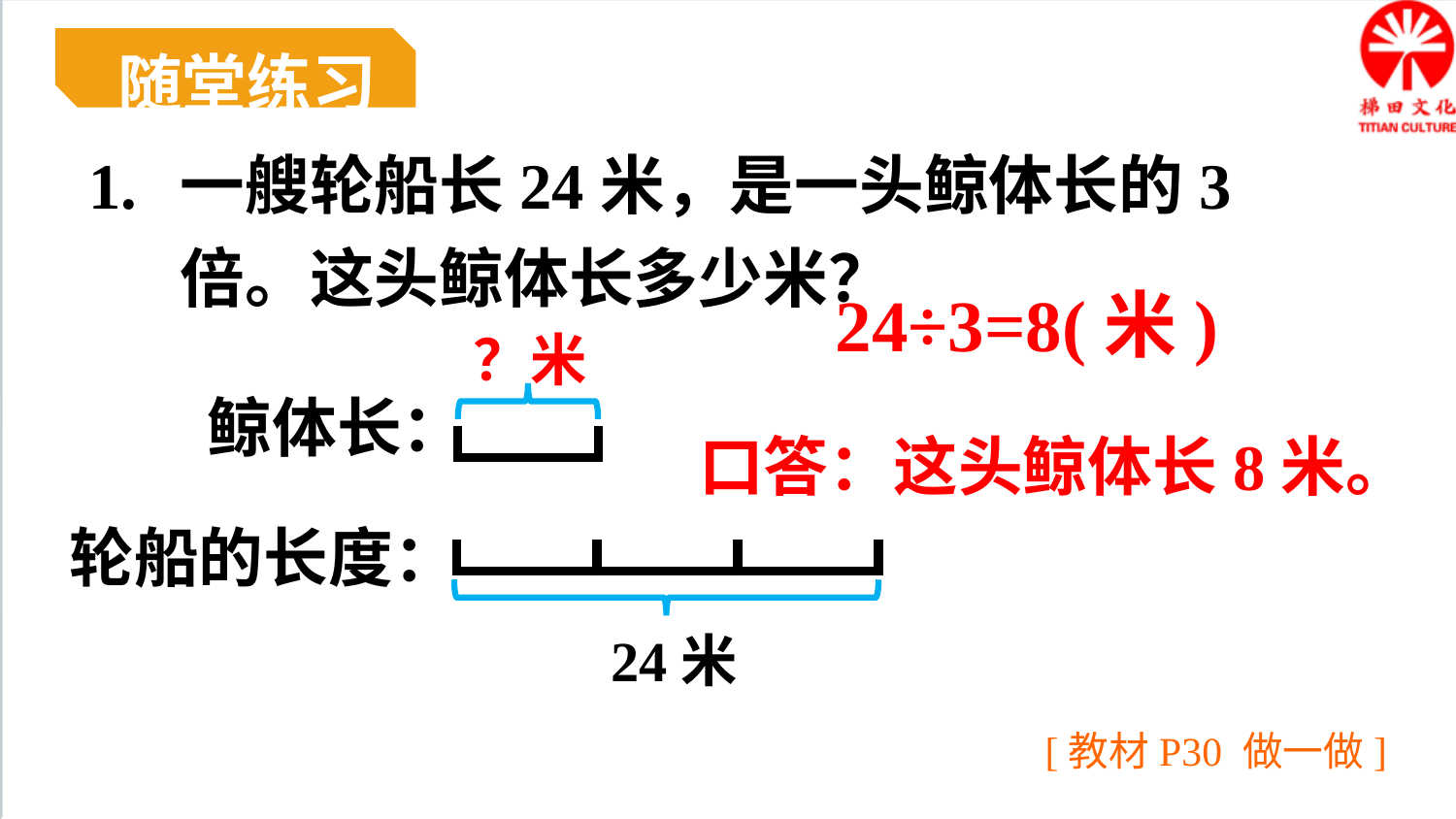

随堂练习

1.
一艘轮船长24米，是一头鲸体长的3倍。这头鲸体长多少米？
24÷3=8(米)
？米

鲸体长：

口答：这头鲸体长8米。
轮船的长度：
24米
[教材P30 做一做]